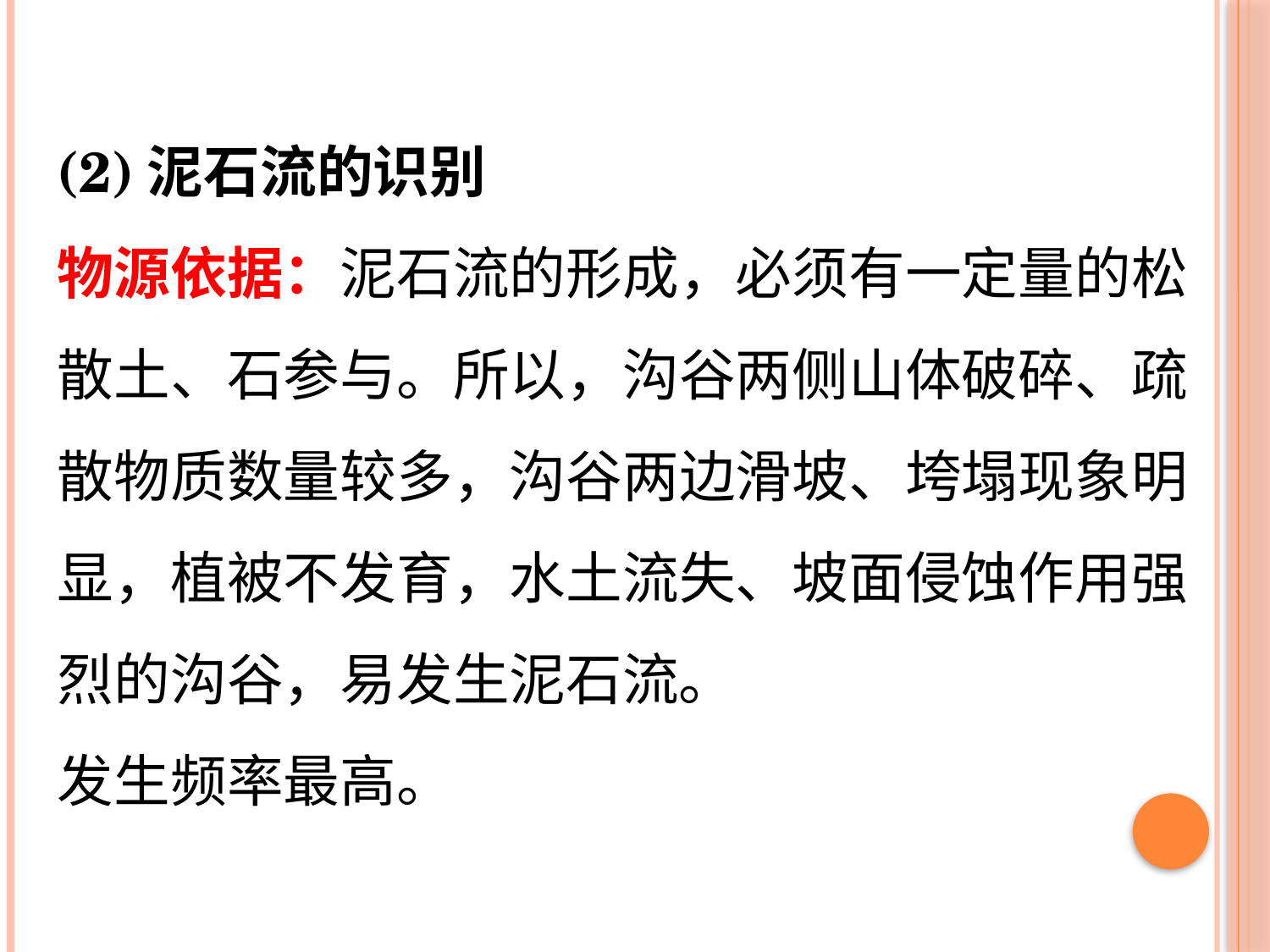

(2)泥石流的识别
物源依据：泥石流的形成，必须有一定量的松散土、石参与。所以，沟谷两侧山体破碎、疏散物质数量较多，沟谷两边滑坡、垮塌现象明显，植被不发育，水土流失、坡面侵蚀作用强烈的沟谷，易发生泥石流。
发生频率最高。